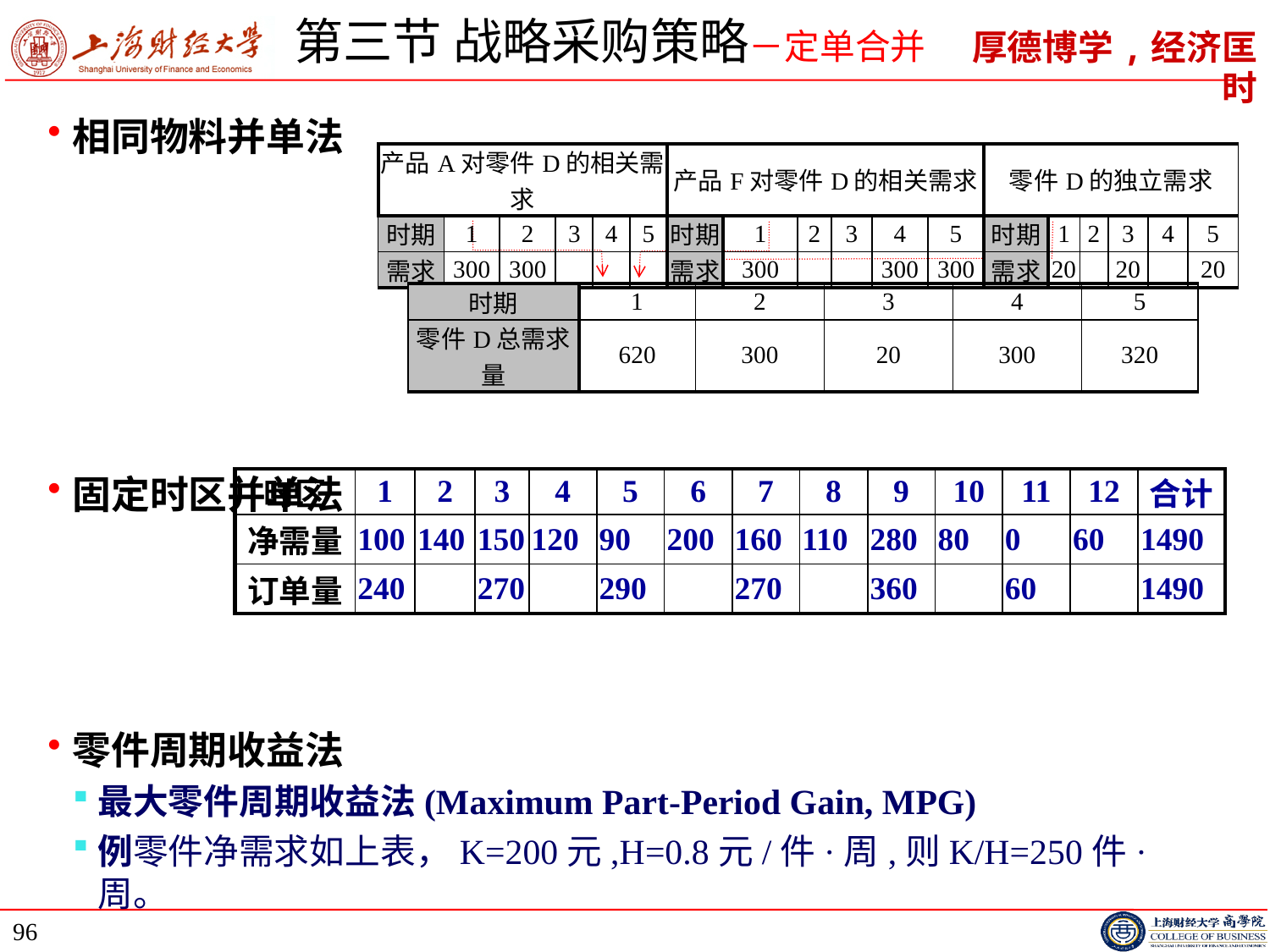

# 第三节 战略采购策略－定单合并
相同物料并单法

固定时区并单法

零件周期收益法
最大零件周期收益法(Maximum Part-Period Gain, MPG)
例零件净需求如上表，K=200元,H=0.8元/件·周,则K/H=250件·周。
| 产品A对零件D的相关需求 |  |  |  |  |  | 产品F对零件D的相关需求 |  |  |  |  |  | 零件D的独立需求 |  |  |  |  |  |
| --- | --- | --- | --- | --- | --- | --- | --- | --- | --- | --- | --- | --- | --- | --- | --- | --- | --- |
| 时期 | 1 | 2 | 3 | 4 | 5 | 时期 | 1 | 2 | 3 | 4 | 5 | 时期 | 1 | 2 | 3 | 4 | 5 |
| 需求 | 300 | 300 |  |  |  | 需求 | 300 |  |  | 300 | 300 | 需求 | 20 |  | 20 |  | 20 |

| 时期 | 1 | 2 | 3 | 4 | 5 |
| --- | --- | --- | --- | --- | --- |
| 零件D总需求量 | 620 | 300 | 20 | 300 | 320 |
| 时区 | 1 | 2 | 3 | 4 | 5 | 6 | 7 | 8 | 9 | 10 | 11 | 12 | 合计 |
| --- | --- | --- | --- | --- | --- | --- | --- | --- | --- | --- | --- | --- | --- |
| 净需量 | 100 | 140 | 150 | 120 | 90 | 200 | 160 | 110 | 280 | 80 | 0 | 60 | 1490 |
| 订单量 | 240 |  | 270 |  | 290 |  | 270 |  | 360 |  | 60 |  | 1490 |
96